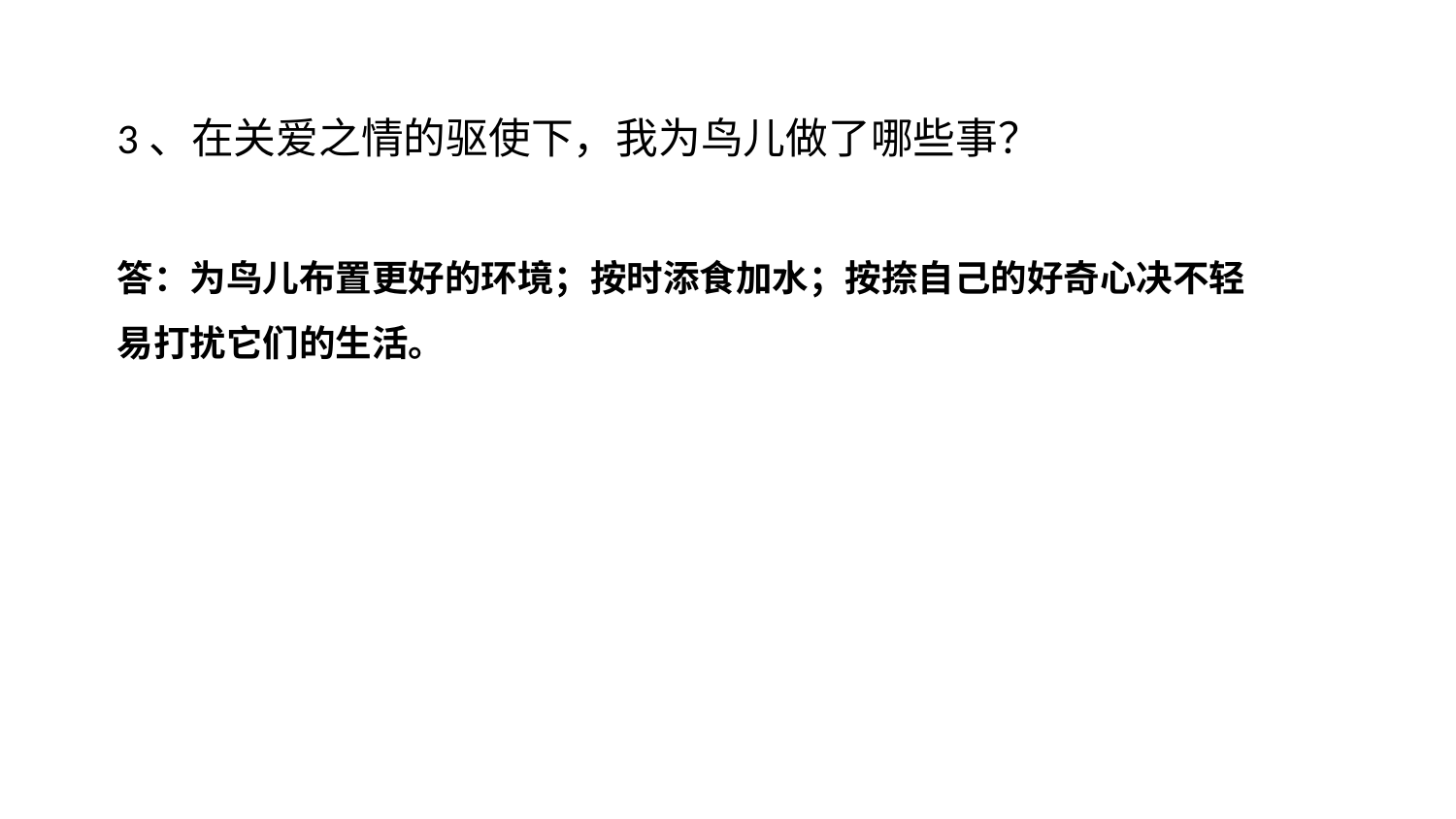

3、在关爱之情的驱使下，我为鸟儿做了哪些事？
答：为鸟儿布置更好的环境；按时添食加水；按捺自己的好奇心决不轻易打扰它们的生活。